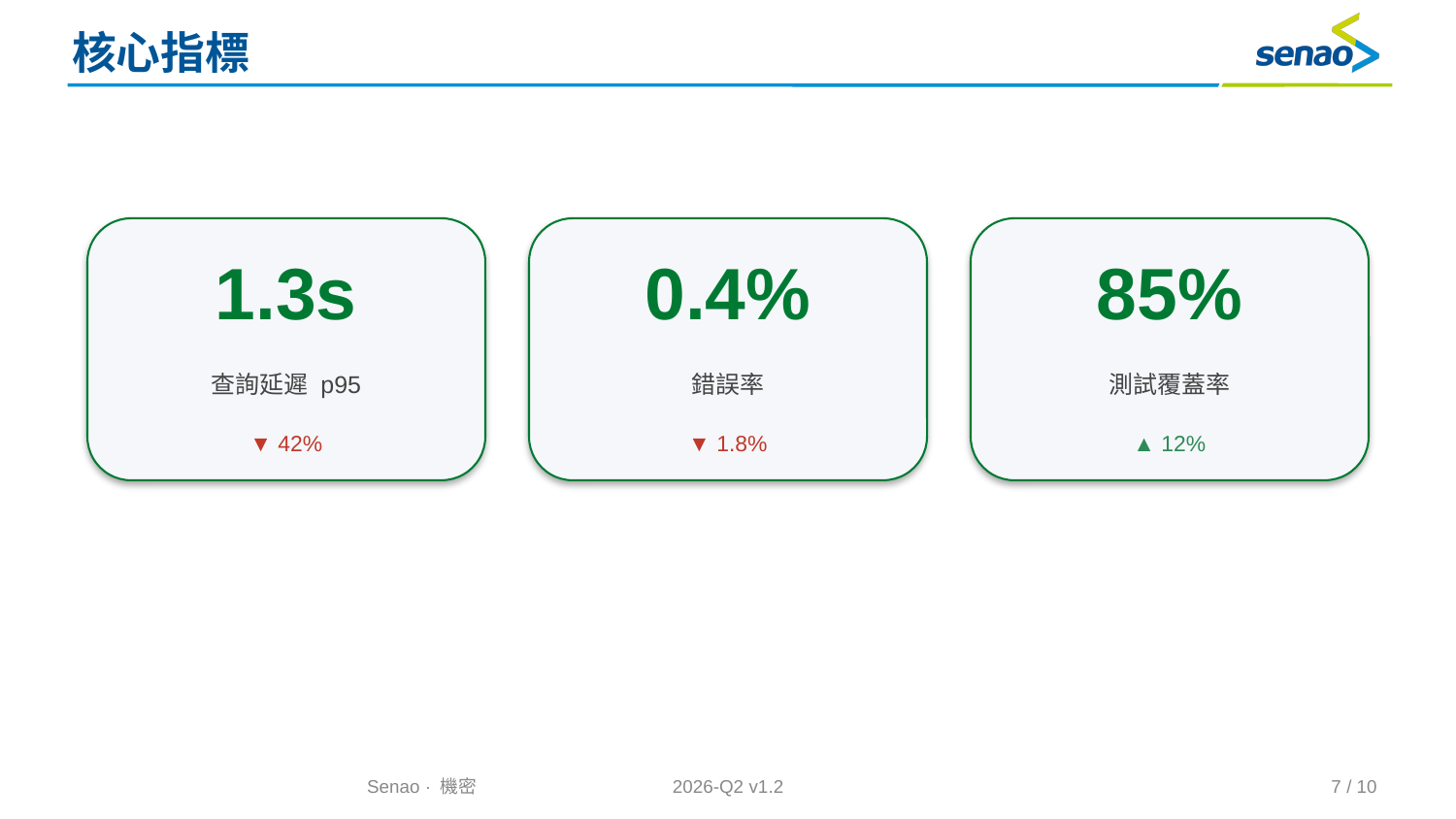

# 核心指標

1.3s
0.4%
85%
查詢延遲 p95
錯誤率
測試覆蓋率
▼ 42%
▼ 1.8%
▲ 12%
Senao · 機密
2026-Q2 v1.2
7 / 10